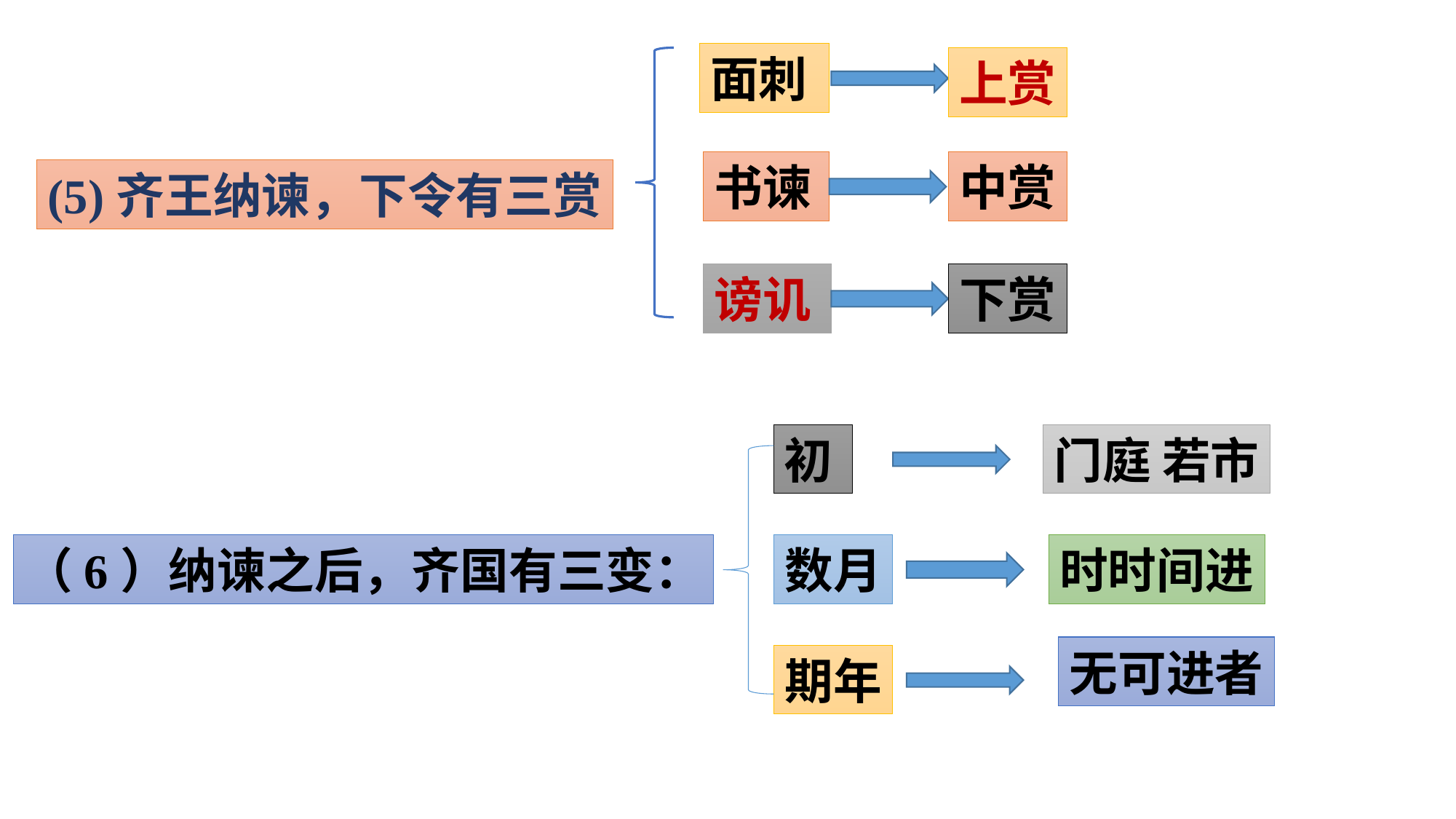

面刺

上赏

书谏
中赏
(5)齐王纳谏，下令有三赏

谤讥
下赏

初
门庭 若市

（6）纳谏之后，齐国有三变：
数月
时时间进

无可进者
期年